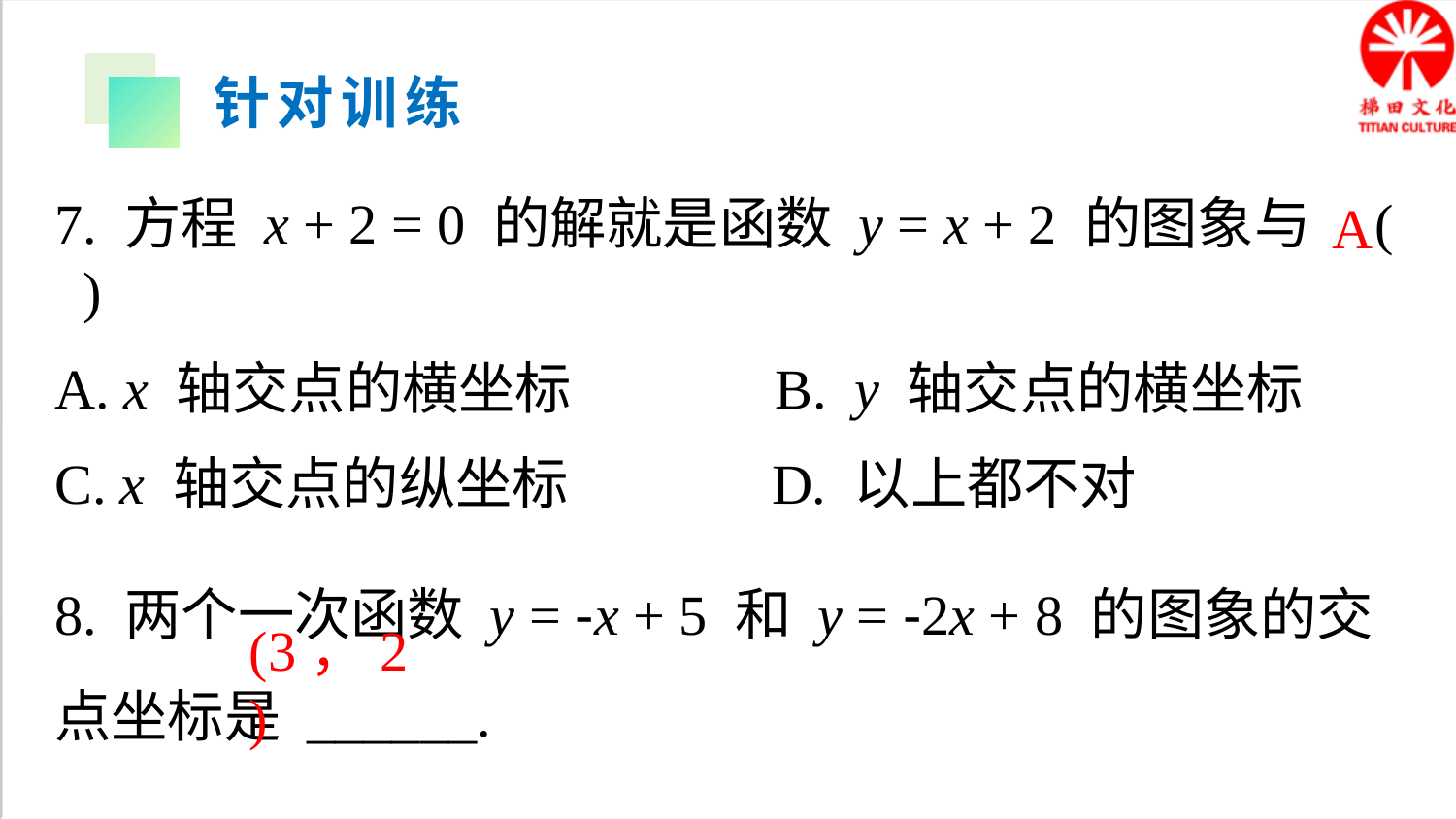

针对训练
7. 方程 x + 2 = 0 的解就是函数 y = x + 2 的图象与    (    )
A. x 轴交点的横坐标               B.  y 轴交点的横坐标
C. x 轴交点的纵坐标               D. 以上都不对
8. 两个一次函数 y = -x + 5 和 y = -2x + 8 的图象的交点坐标是 ______.
A
(3，2)